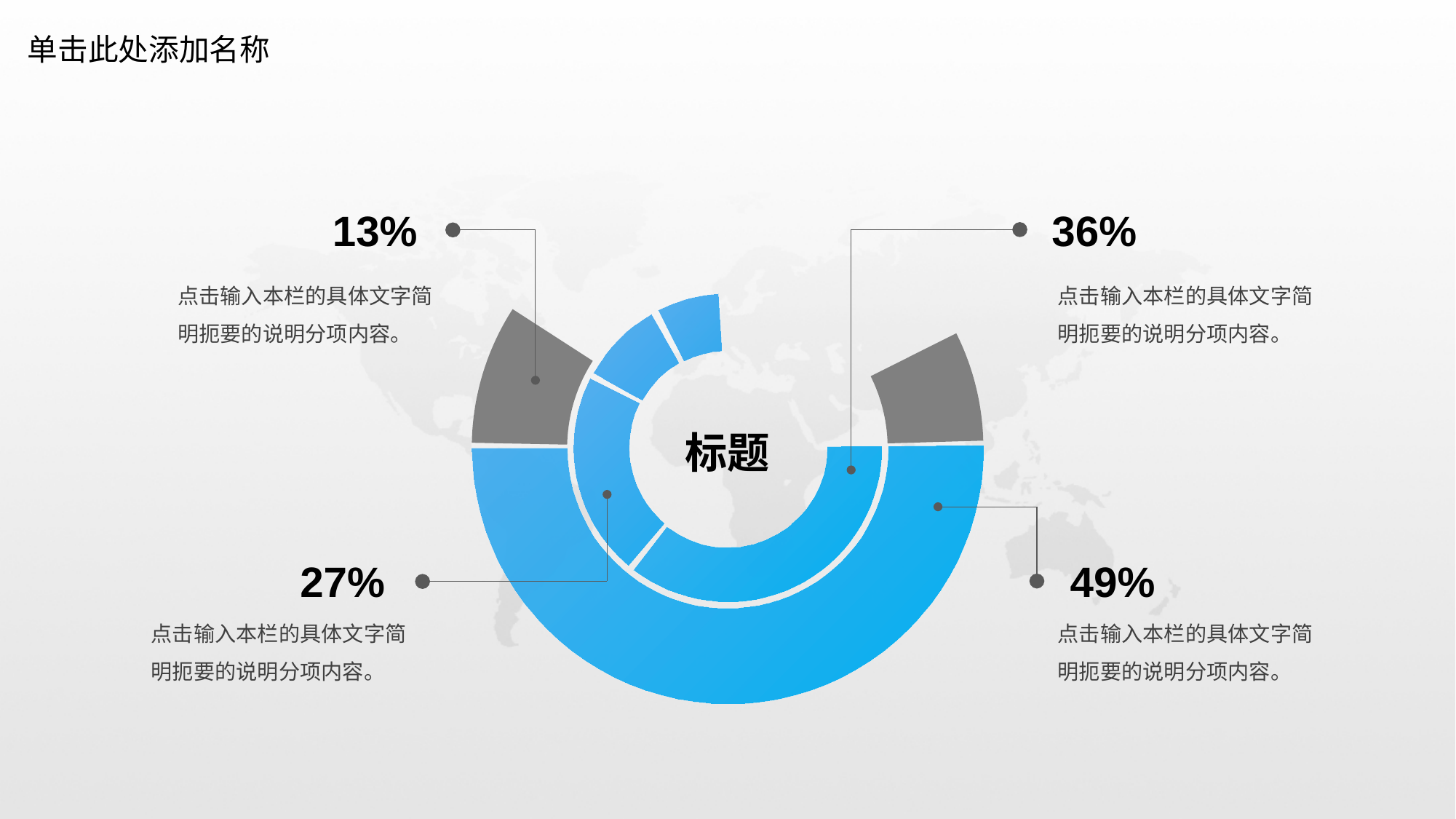

单击此处添加名称

13%
36%
点击输入本栏的具体文字简明扼要的说明分项内容。
点击输入本栏的具体文字简明扼要的说明分项内容。

标题
49%
27%
点击输入本栏的具体文字简明扼要的说明分项内容。
点击输入本栏的具体文字简明扼要的说明分项内容。